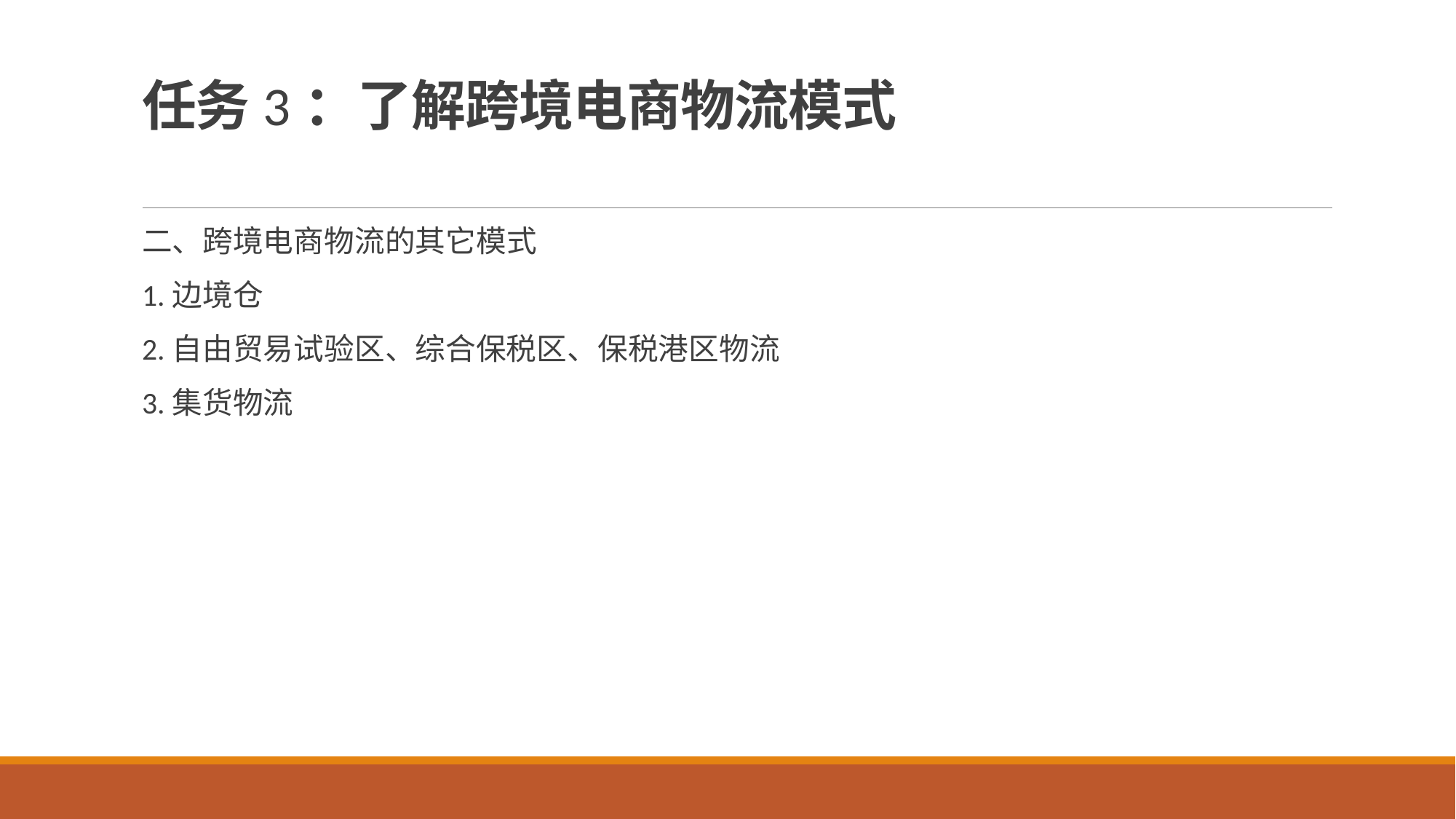

# 任务3：了解跨境电商物流模式
二、跨境电商物流的其它模式
1.边境仓
2.自由贸易试验区、综合保税区、保税港区物流
3.集货物流